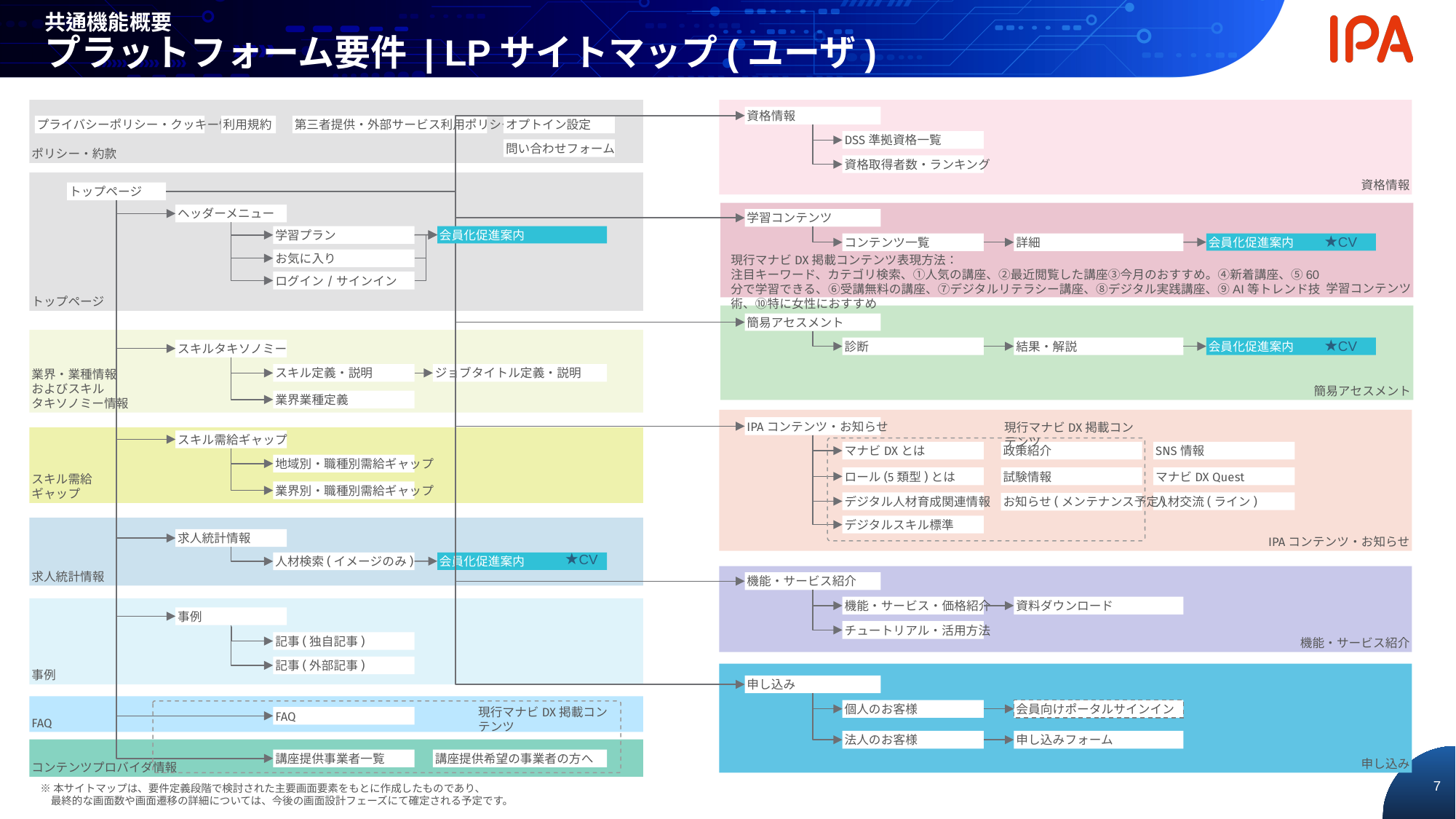

共通機能概要
プラットフォーム要件 | LPサイトマップ(ユーザ)
ポリシー・約款
資格情報
資格情報
プライバシーポリシー・クッキー情報
利用規約
第三者提供・外部サービス利用ポリシー
オプトイン設定
DSS準拠資格一覧
問い合わせフォーム
資格取得者数・ランキング
トップページ
トップページ
学習コンテンツ
ヘッダーメニュー
学習コンテンツ
学習プラン
会員化促進案内
★CV
コンテンツ一覧
詳細
会員化促進案内
現行マナビDX掲載コンテンツ表現方法：
注目キーワード、カテゴリ検索、①人気の講座、②最近閲覧した講座③今月のおすすめ。④新着講座、⑤60分で学習できる、⑥受講無料の講座、⑦デジタルリテラシー講座、⑧デジタル実践講座、⑨AI等トレンド技術、⑩特に女性におすすめ
お気に入り
ログイン/サインイン
簡易アセスメント
簡易アセスメント
業界・業種情報
およびスキル
タキソノミー情報
★CV
診断
結果・解説
会員化促進案内
スキルタキソノミー
スキル定義・説明
ジョブタイトル定義・説明
業界業種定義
IPAコンテンツ・お知らせ
現行マナビDX掲載コンテンツ
IPAコンテンツ・お知らせ
スキル需給
ギャップ
スキル需給ギャップ

マナビDXとは
政策紹介
SNS情報
地域別・職種別需給ギャップ
ロール(5類型)とは
試験情報
マナビDX Quest
業界別・職種別需給ギャップ
デジタル人材育成関連情報
人材交流(ライン)
お知らせ(メンテナンス予定)
デジタルスキル標準
求人統計情報
求人統計情報
★CV
人材検索(イメージのみ)
会員化促進案内
機能・サービス紹介
機能・サービス紹介
機能・サービス・価格紹介
資料ダウンロード
事例
事例
チュートリアル・活用方法
記事(独自記事)
記事(外部記事)
申し込み
申し込み
FAQ
現行マナビDX掲載コンテンツ
個人のお客様
会員向けポータルサインイン

FAQ
法人のお客様
申し込みフォーム
コンテンツプロバイダ情報
講座提供事業者一覧
講座提供希望の事業者の方へ
※本サイトマップは、要件定義段階で検討された主要画面要素をもとに作成したものであり、
最終的な画面数や画面遷移の詳細については、今後の画面設計フェーズにて確定される予定です。